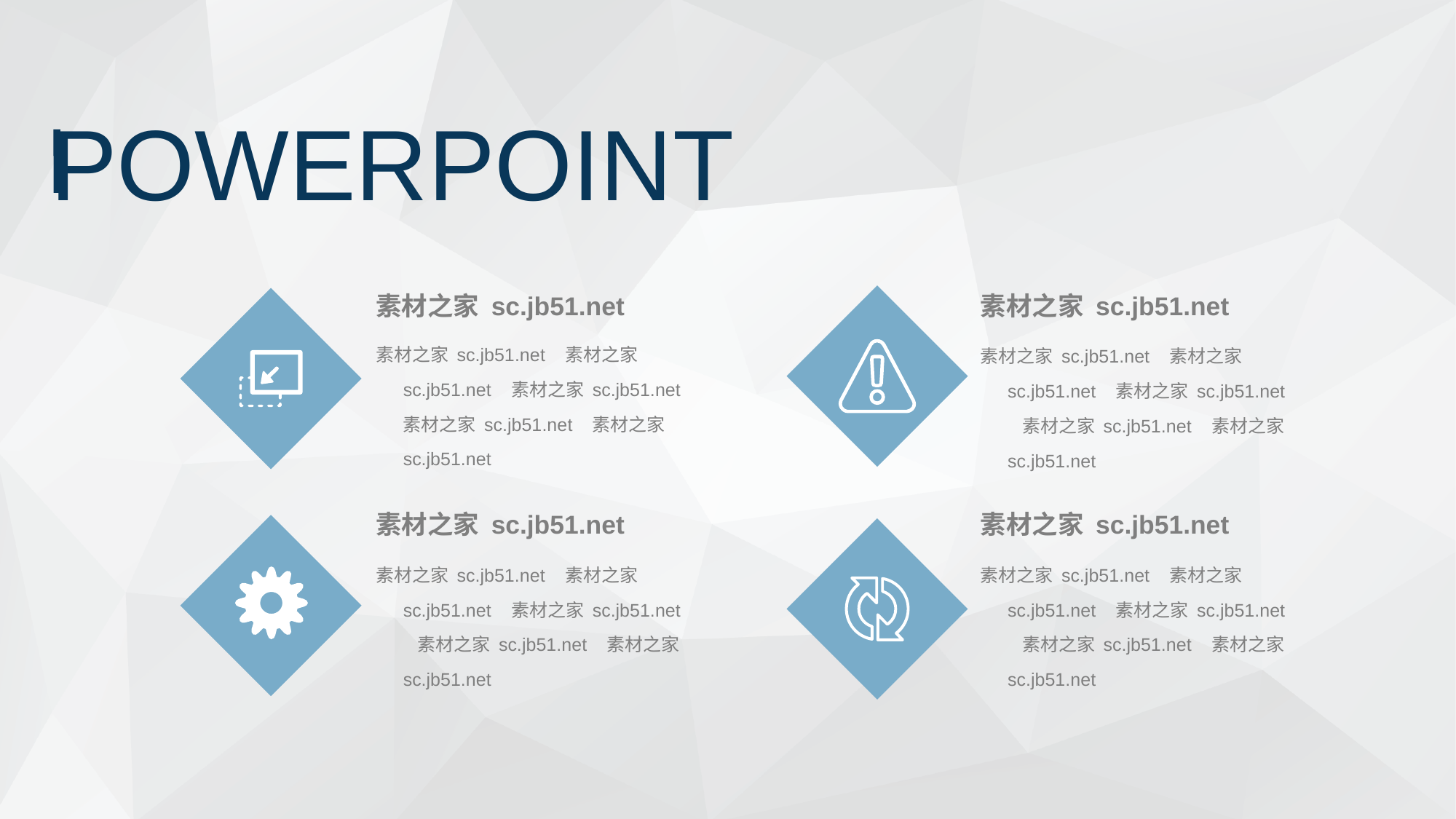

POWERPOINT

素材之家 sc.jb51.net
素材之家 sc.jb51.net

素材之家 sc.jb51.net   素材之家 sc.jb51.net   素材之家 sc.jb51.net   素材之家 sc.jb51.net   素材之家 sc.jb51.net
素材之家 sc.jb51.net   素材之家 sc.jb51.net   素材之家 sc.jb51.net   素材之家 sc.jb51.net   素材之家 sc.jb51.net

素材之家 sc.jb51.net
素材之家 sc.jb51.net

素材之家 sc.jb51.net   素材之家 sc.jb51.net   素材之家 sc.jb51.net   素材之家 sc.jb51.net   素材之家 sc.jb51.net
素材之家 sc.jb51.net   素材之家 sc.jb51.net   素材之家 sc.jb51.net   素材之家 sc.jb51.net   素材之家 sc.jb51.net